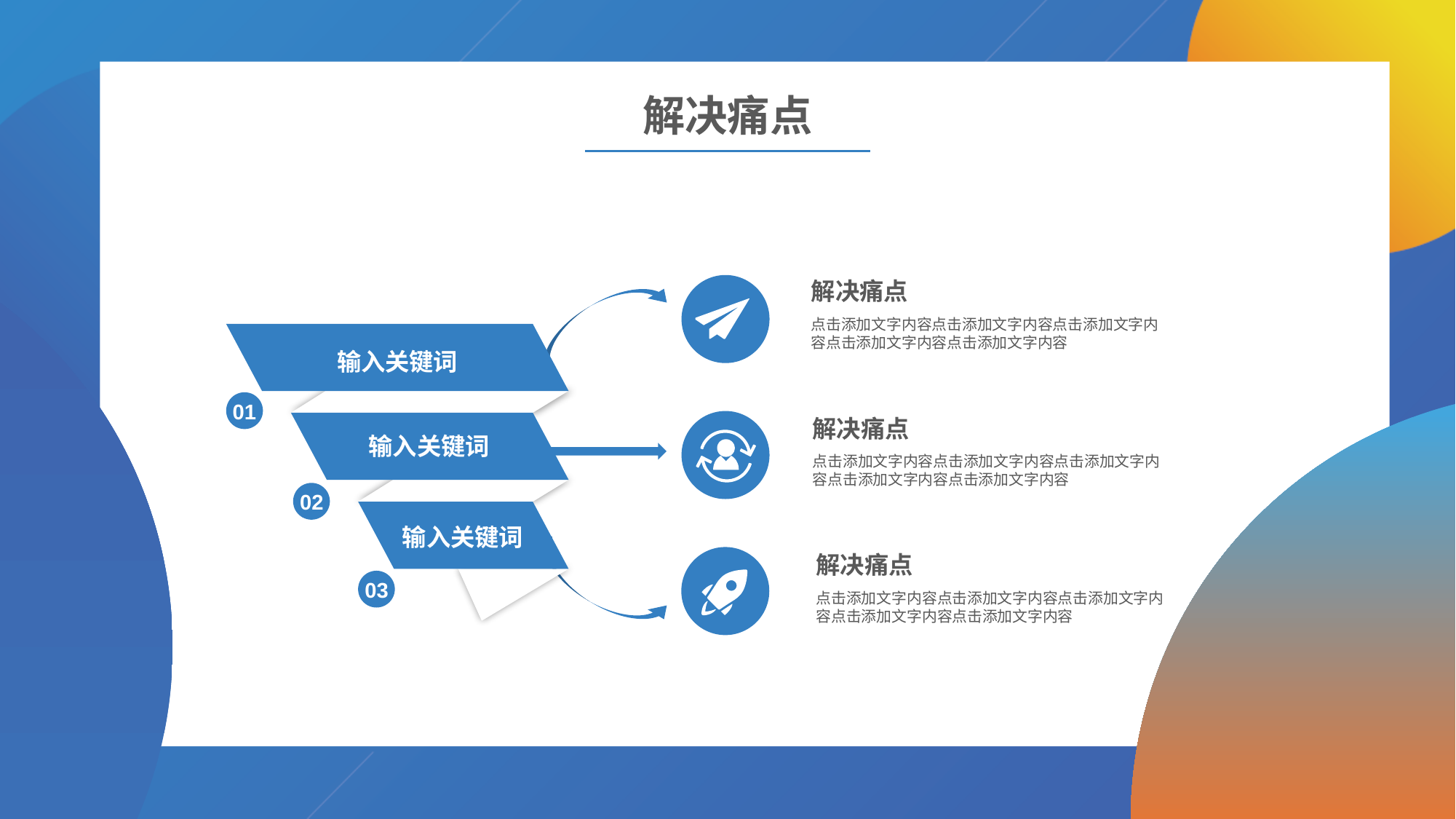

解决痛点
解决痛点

01

02

03
点击添加文字内容点击添加文字内容点击添加文字内容点击添加文字内容点击添加文字内容
输入关键词
解决痛点
输入关键词
点击添加文字内容点击添加文字内容点击添加文字内容点击添加文字内容点击添加文字内容
输入关键词
解决痛点
点击添加文字内容点击添加文字内容点击添加文字内容点击添加文字内容点击添加文字内容